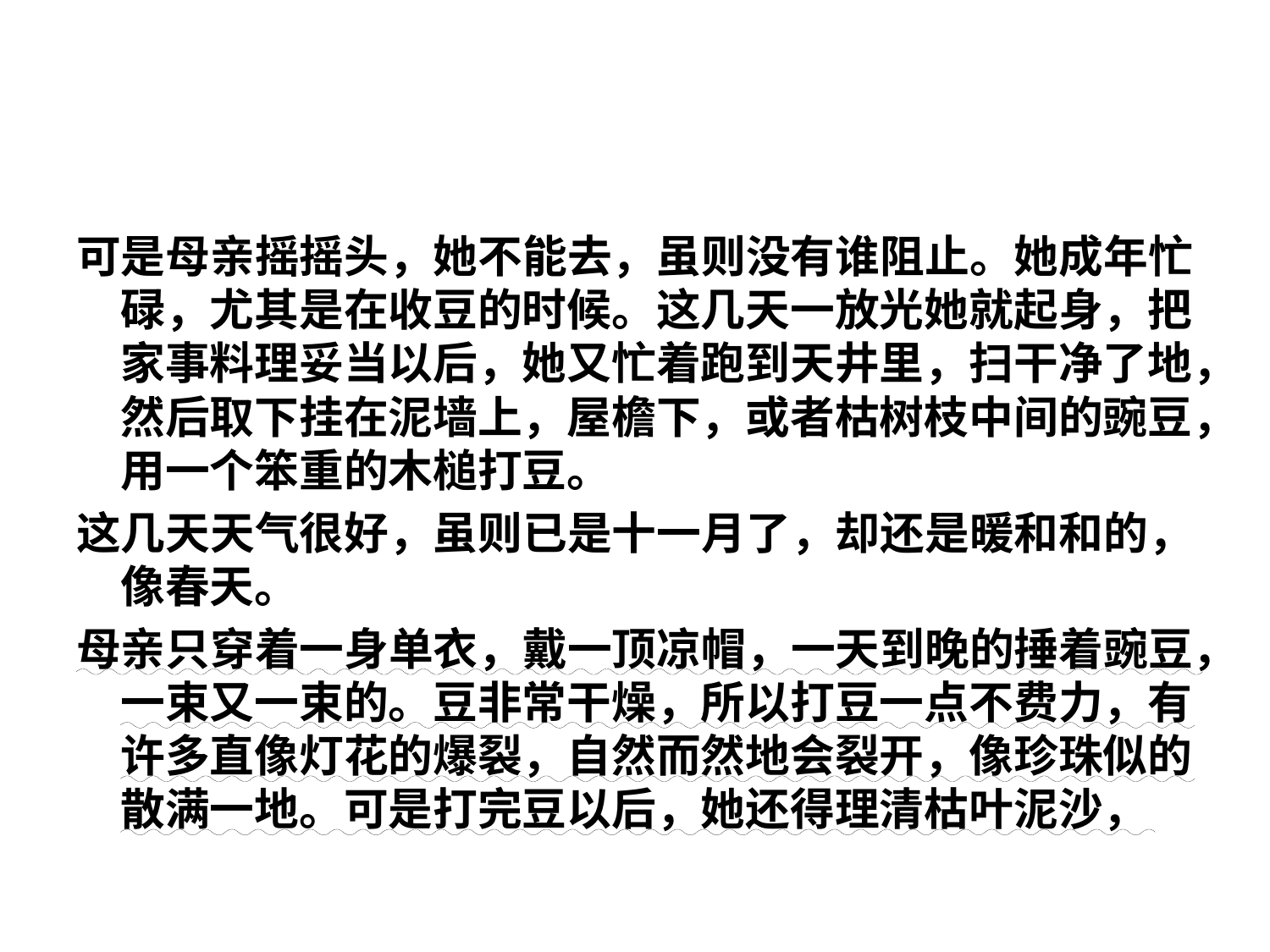

#
可是母亲摇摇头，她不能去，虽则没有谁阻止。她成年忙碌，尤其是在收豆的时候。这几天一放光她就起身，把家事料理妥当以后，她又忙着跑到天井里，扫干净了地，然后取下挂在泥墙上，屋檐下，或者枯树枝中间的豌豆，用一个笨重的木槌打豆。
这几天天气很好，虽则已是十一月了，却还是暖和和的，像春天。
母亲只穿着一身单衣，戴一顶凉帽，一天到晚的捶着豌豆，一束又一束的。豆非常干燥，所以打豆一点不费力，有许多直像灯花的爆裂，自然而然地会裂开，像珍珠似的散满一地。可是打完豆以后，她还得理清枯叶泥沙，